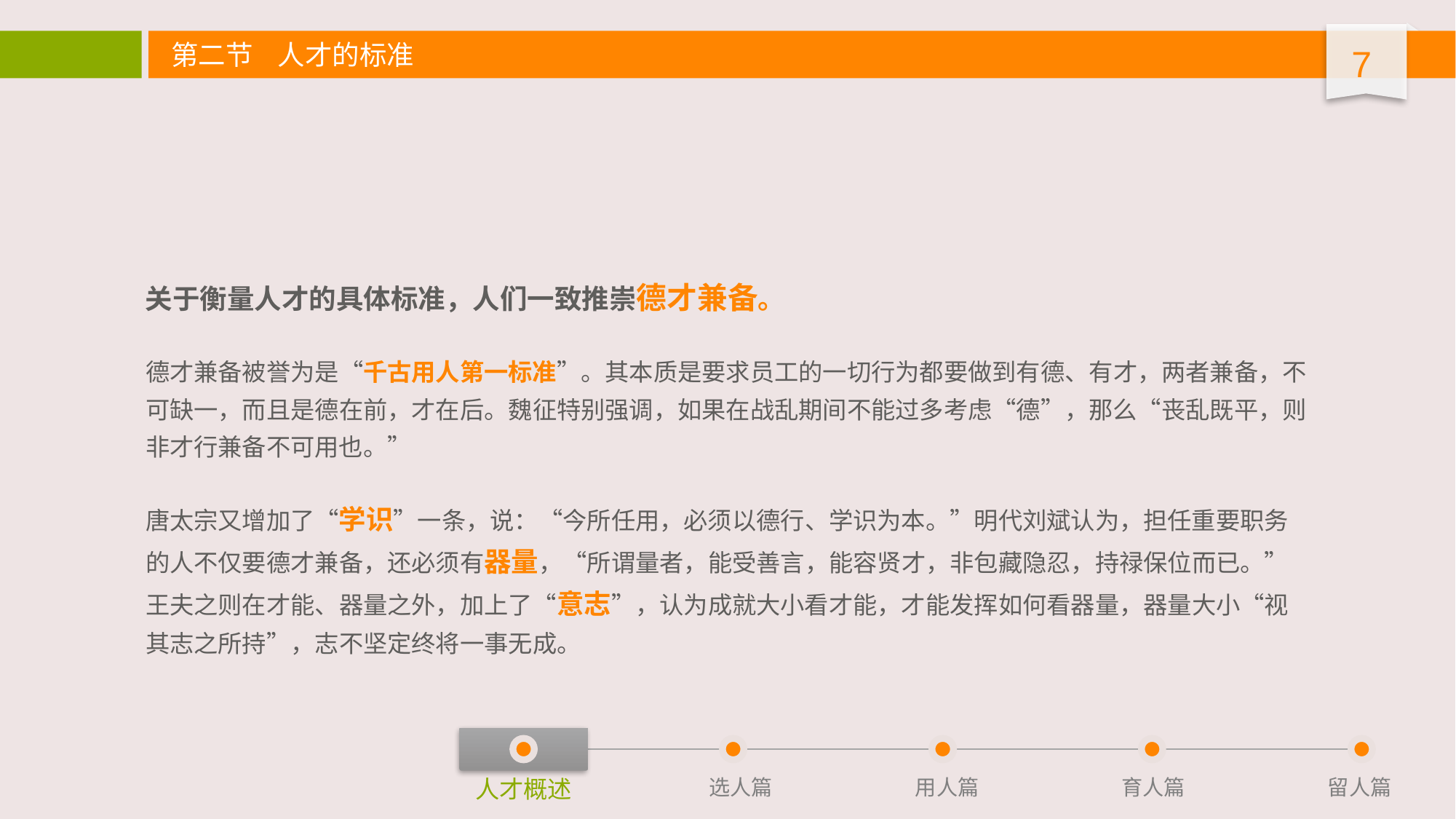

第二节    人才的标准
关于衡量人才的具体标准，人们一致推崇德才兼备。
德才兼备被誉为是“千古用人第一标准”。其本质是要求员工的一切行为都要做到有德、有才，两者兼备，不可缺一，而且是德在前，才在后。魏征特别强调，如果在战乱期间不能过多考虑“德”，那么“丧乱既平，则非才行兼备不可用也。”
唐太宗又增加了“学识”一条，说：“今所任用，必须以德行、学识为本。”明代刘斌认为，担任重要职务的人不仅要德才兼备，还必须有器量，“所谓量者，能受善言，能容贤才，非包藏隐忍，持禄保位而已。”王夫之则在才能、器量之外，加上了“意志”，认为成就大小看才能，才能发挥如何看器量，器量大小“视其志之所持”，志不坚定终将一事无成。